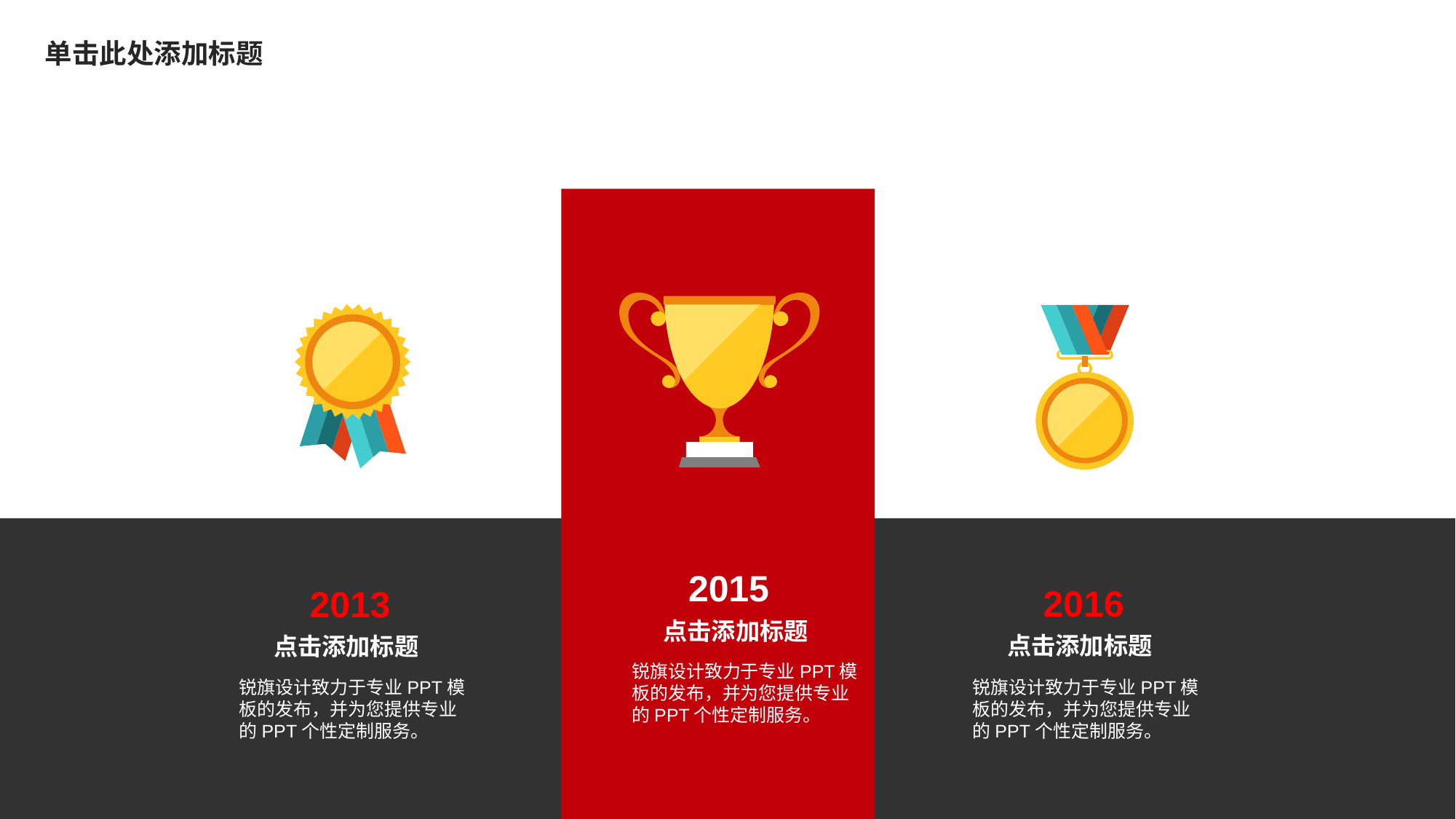

单击此处添加标题

2015
点击添加标题
锐旗设计致力于专业PPT模板的发布，并为您提供专业的PPT个性定制服务。
2016
点击添加标题
锐旗设计致力于专业PPT模板的发布，并为您提供专业的PPT个性定制服务。
2013
点击添加标题
锐旗设计致力于专业PPT模板的发布，并为您提供专业的PPT个性定制服务。